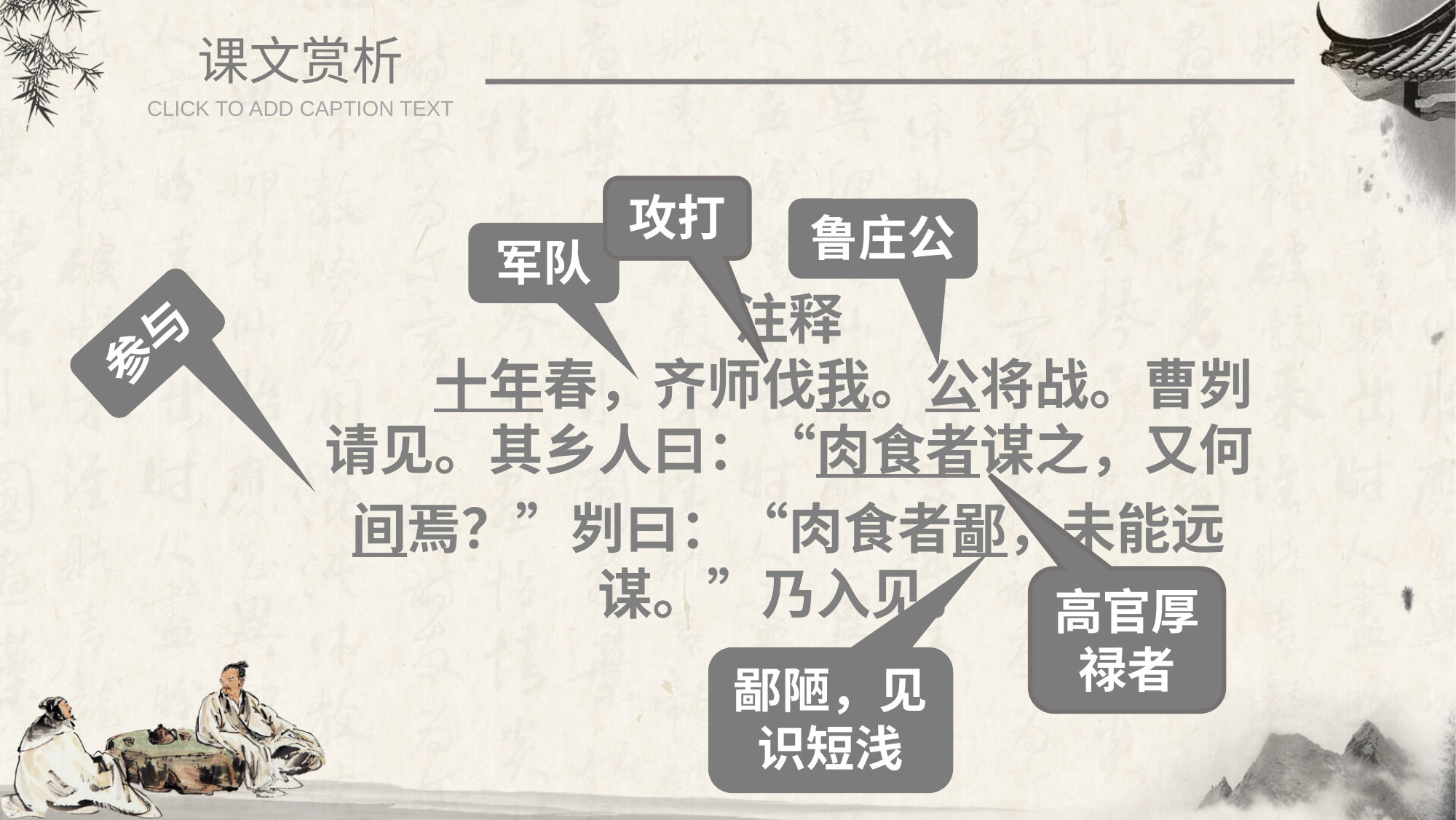

课文赏析

CLICK TO ADD CAPTION TEXT
攻打
鲁庄公
军队
注释
　　十年春，齐师伐我。公将战。曹刿请见。其乡人曰：“肉食者谋之，又何间焉？”刿曰：“肉食者鄙，未能远谋。”乃入见。
参与
高官厚禄者
鄙陋，见识短浅